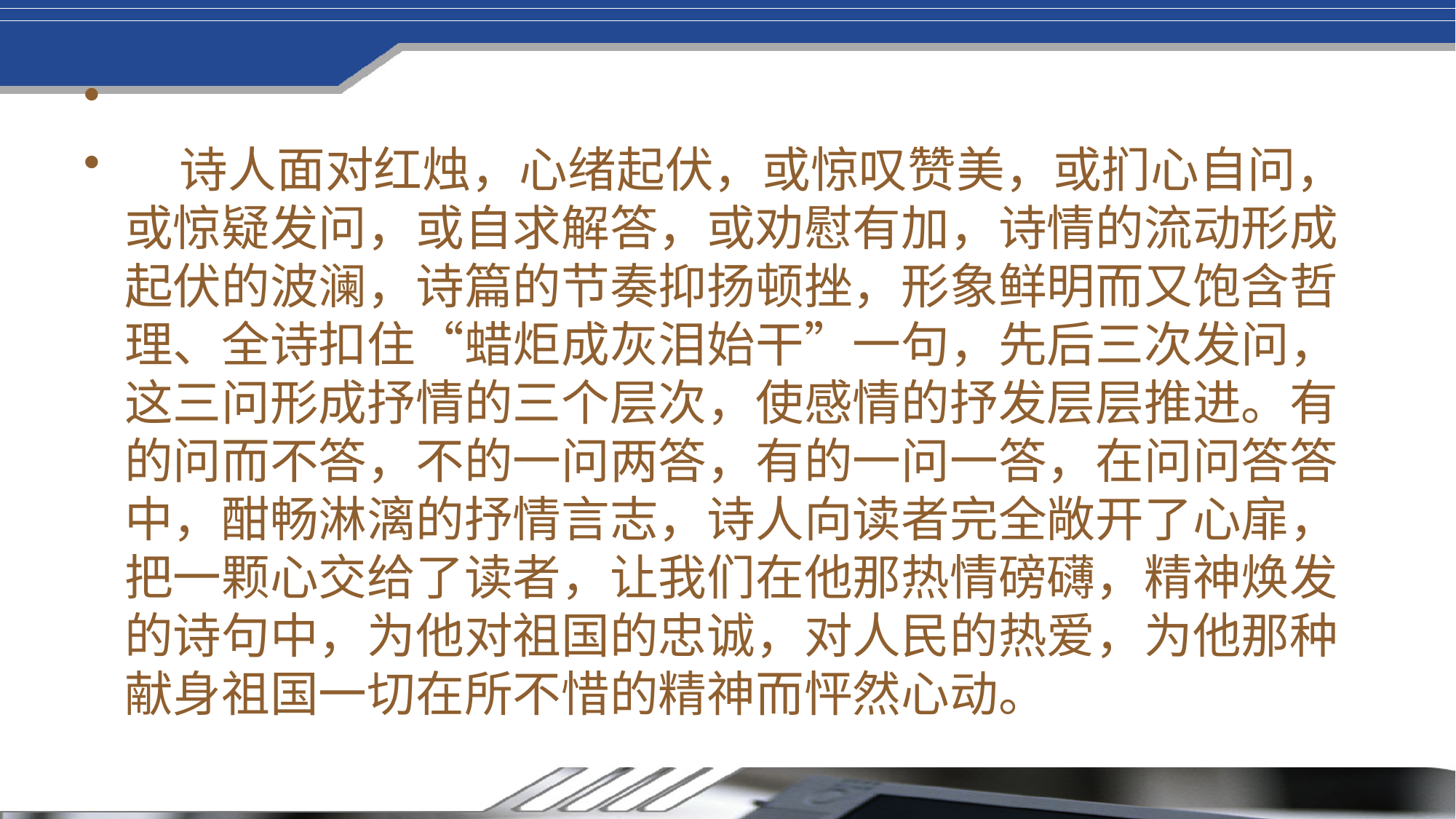

诗人面对红烛，心绪起伏，或惊叹赞美，或扪心自问，或惊疑发问，或自求解答，或劝慰有加，诗情的流动形成起伏的波澜，诗篇的节奏抑扬顿挫，形象鲜明而又饱含哲理、全诗扣住“蜡炬成灰泪始干”一句，先后三次发问，这三问形成抒情的三个层次，使感情的抒发层层推进。有的问而不答，不的一问两答，有的一问一答，在问问答答中，酣畅淋漓的抒情言志，诗人向读者完全敞开了心扉，把一颗心交给了读者，让我们在他那热情磅礴，精神焕发的诗句中，为他对祖国的忠诚，对人民的热爱，为他那种献身祖国一切在所不惜的精神而怦然心动。